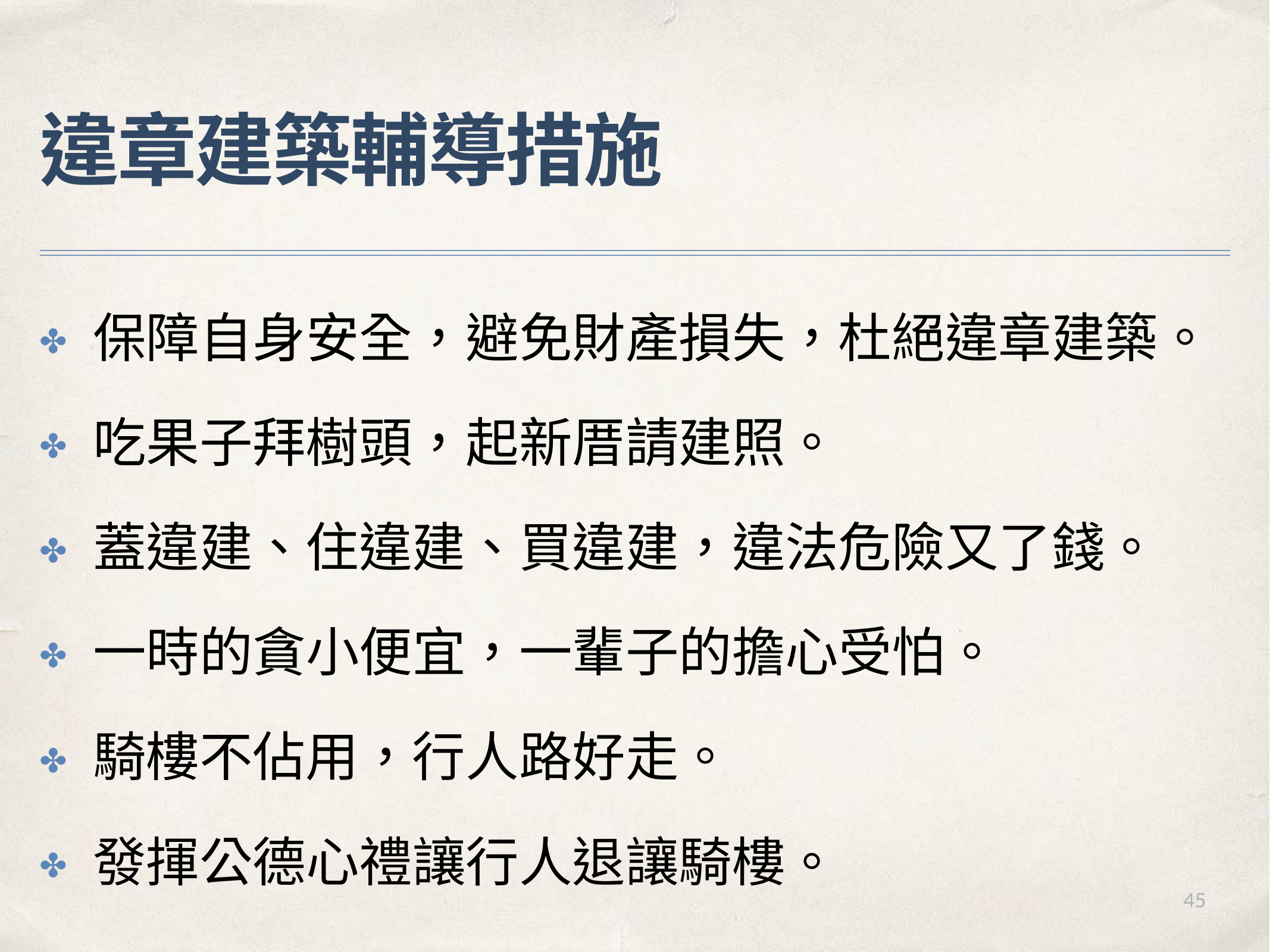

# 違章建築輔導措施
✤	保障⾃身安全，避免財產損失，杜絕違章建築。
✤	吃果⼦拜樹頭，起新厝請建照。
✤	蓋違建、住違建、買違建，違法危險又了錢。
✤	⼀時的貪⼩便宜，⼀輩⼦的擔⼼受怕。
✤	騎樓不佔⽤，⾏⼈路好⾛。
✤	發揮公德⼼禮讓⾏⼈退讓騎樓。
45